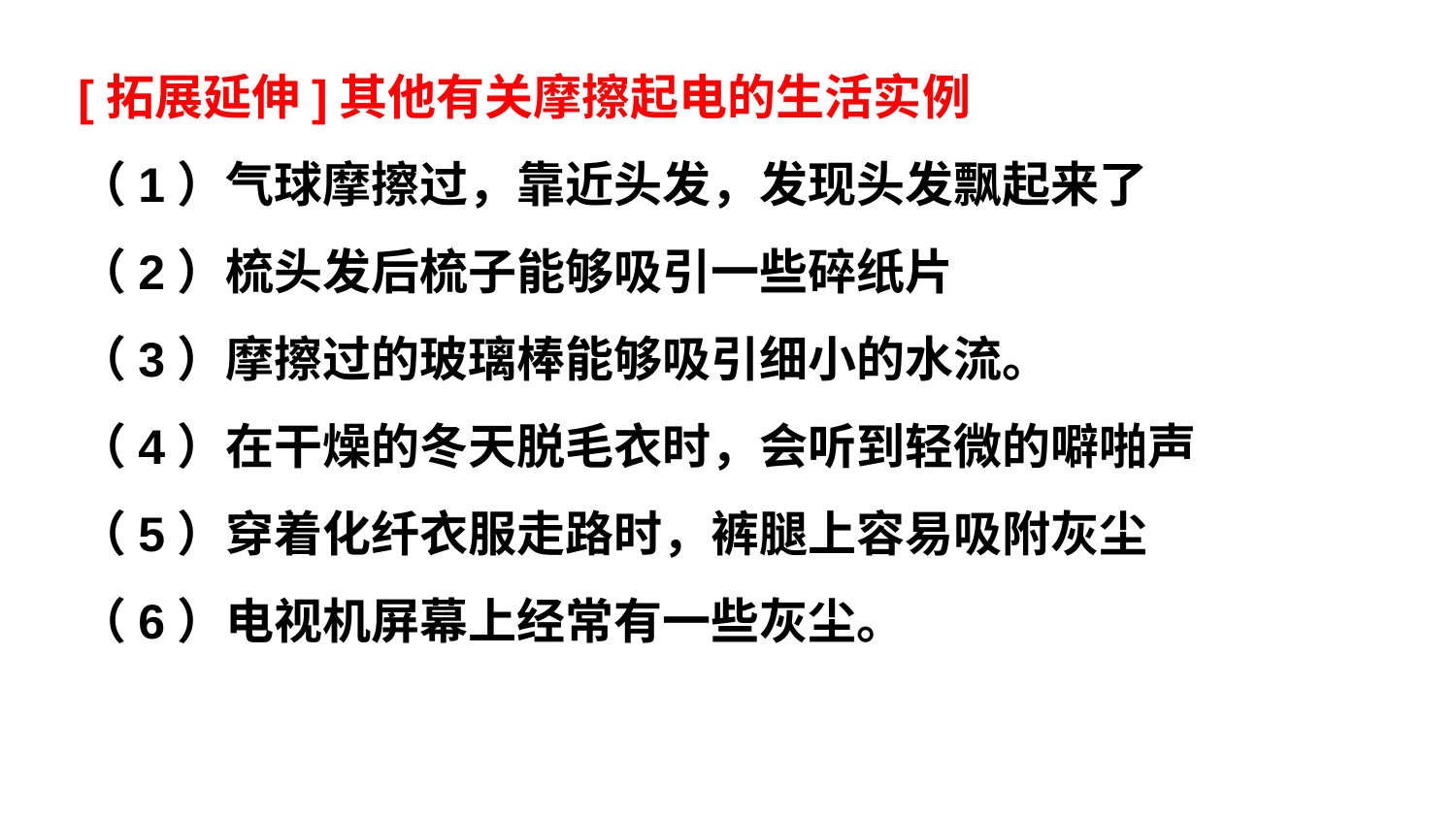

[拓展延伸]其他有关摩擦起电的生活实例
（1）气球摩擦过，靠近头发，发现头发飘起来了
（2）梳头发后梳子能够吸引一些碎纸片
（3）摩擦过的玻璃棒能够吸引细小的水流。
（4）在干燥的冬天脱毛衣时，会听到轻微的噼啪声
（5）穿着化纤衣服走路时，裤腿上容易吸附灰尘
（6）电视机屏幕上经常有一些灰尘。